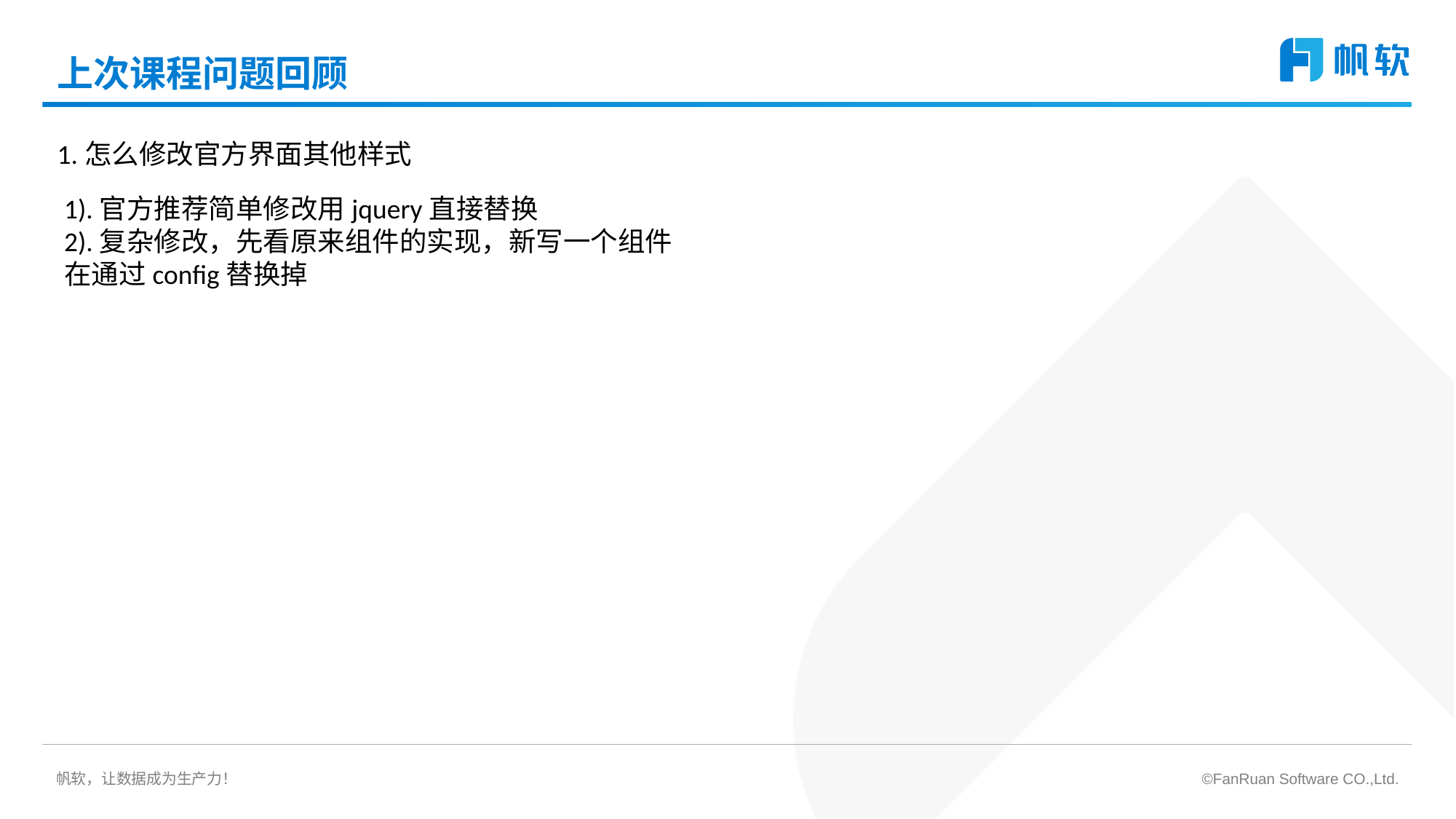

# 上次课程问题回顾
1.怎么修改官方界面其他样式
1).官方推荐简单修改用jquery直接替换
2).复杂修改，先看原来组件的实现，新写一个组件在通过config替换掉